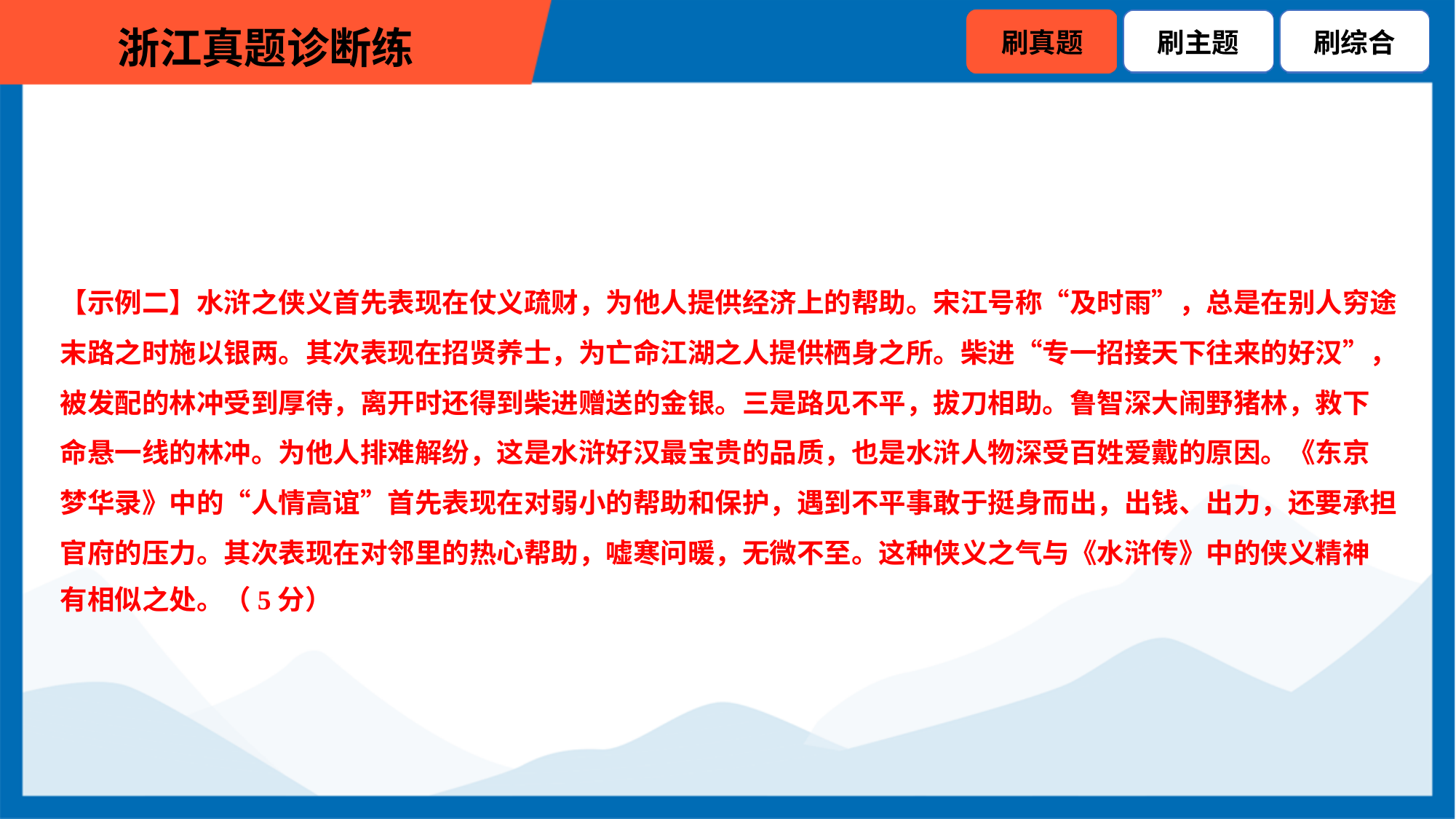

【示例二】水浒之侠义首先表现在仗义疏财，为他人提供经济上的帮助。宋江号称“及时雨”，总是在别人穷途
末路之时施以银两。其次表现在招贤养士，为亡命江湖之人提供栖身之所。柴进“专一招接天下往来的好汉”，
被发配的林冲受到厚待，离开时还得到柴进赠送的金银。三是路见不平，拔刀相助。鲁智深大闹野猪林，救下
命悬一线的林冲。为他人排难解纷，这是水浒好汉最宝贵的品质，也是水浒人物深受百姓爱戴的原因。《东京
梦华录》中的“人情高谊”首先表现在对弱小的帮助和保护，遇到不平事敢于挺身而出，出钱、出力，还要承担
官府的压力。其次表现在对邻里的热心帮助，嘘寒问暖，无微不至。这种侠义之气与《水浒传》中的侠义精神
有相似之处。（5分）